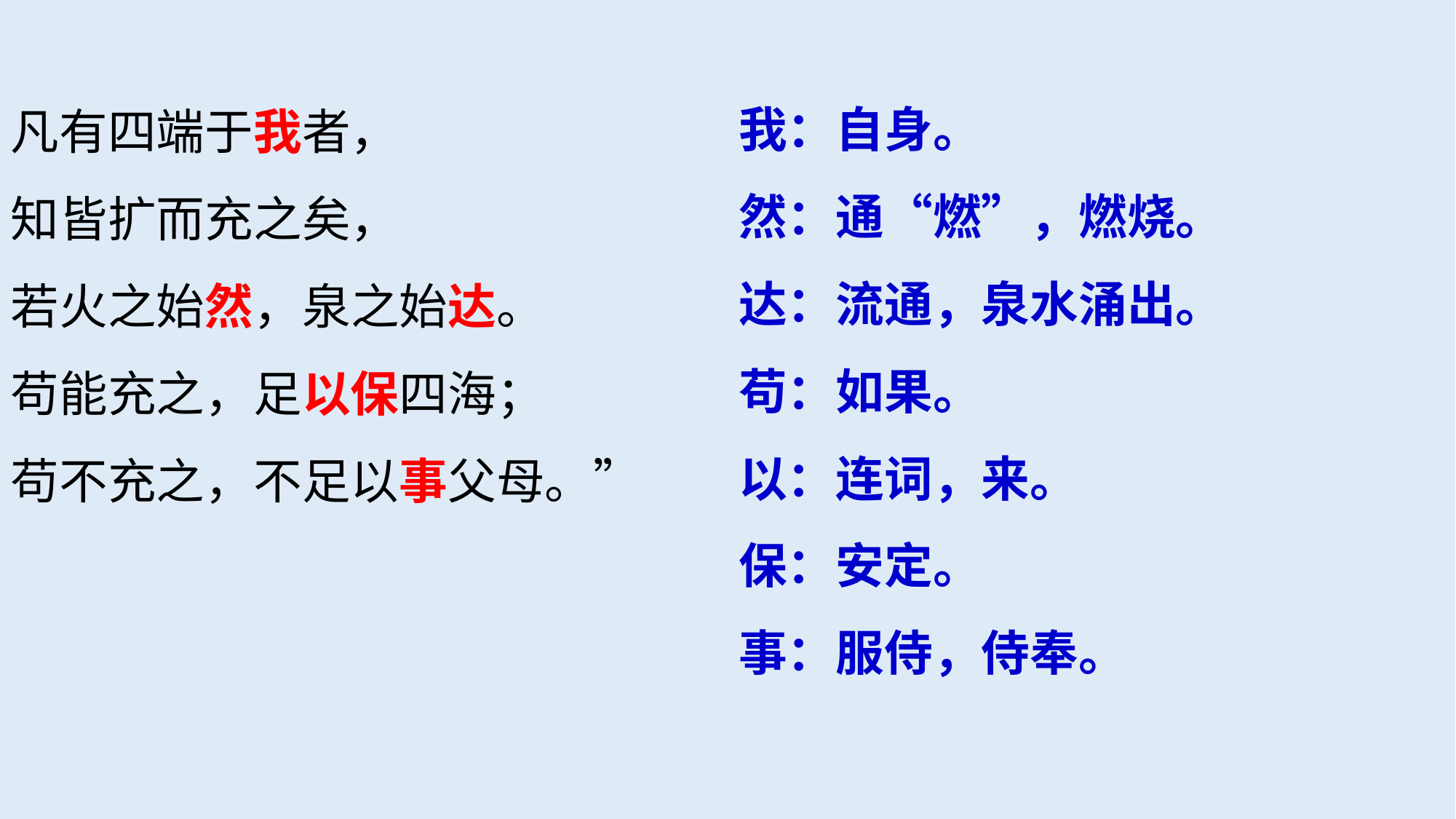

我：自身。
然：通“燃”，燃烧。
达：流通，泉水涌出。
苟：如果。
以：连词，来。
保：安定。
事：服侍，侍奉。
凡有四端于我者，
知皆扩而充之矣，
若火之始然，泉之始达。
苟能充之，足以保四海；
苟不充之，不足以事父母。”